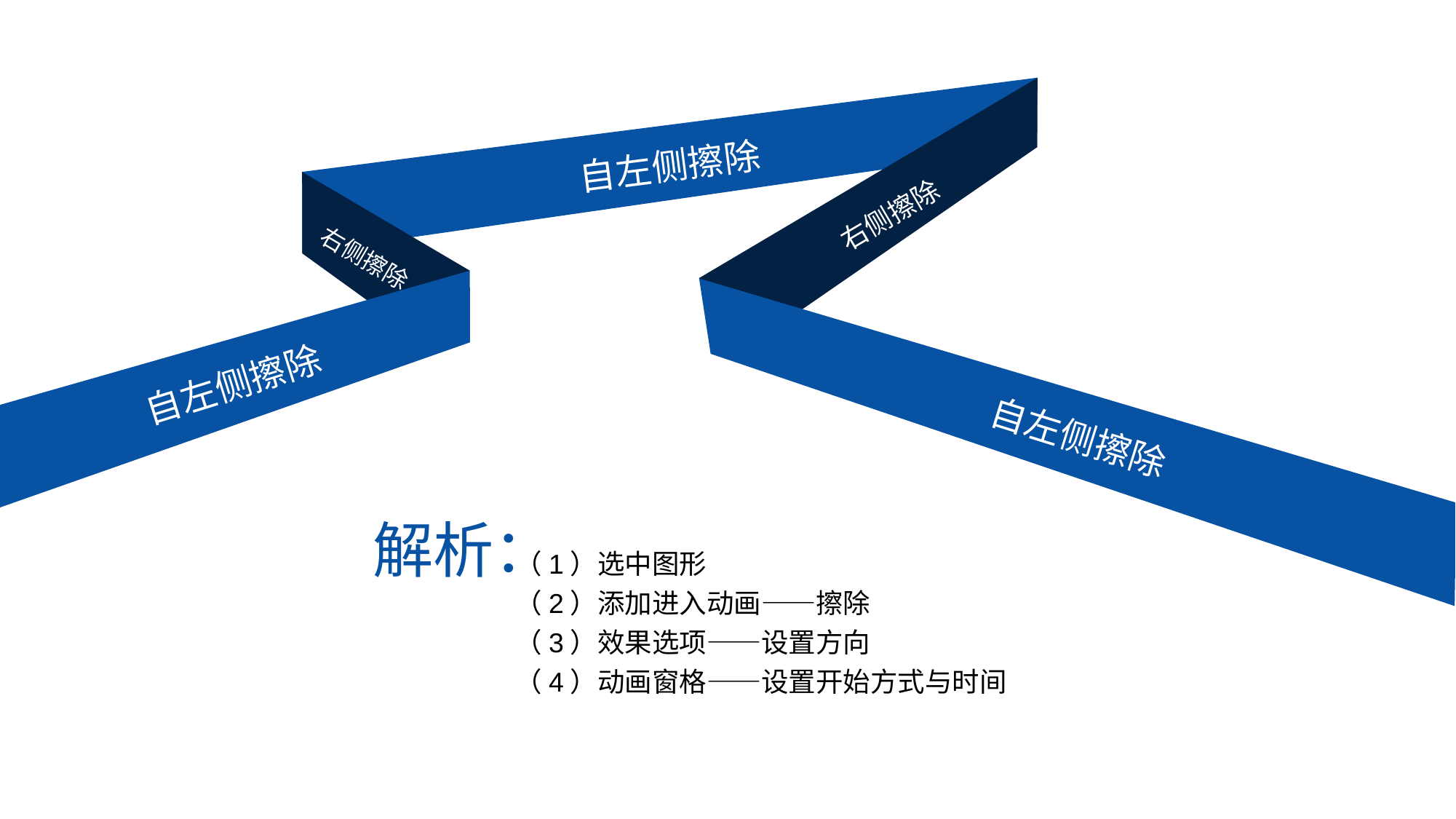

自左侧擦除
右侧擦除
      右侧擦除
自左侧擦除
自左侧擦除
解析：
                      （1）选中图形
                      （2）添加进入动画——擦除
                      （3）效果选项——设置方向
                      （4）动画窗格——设置开始方式与时间